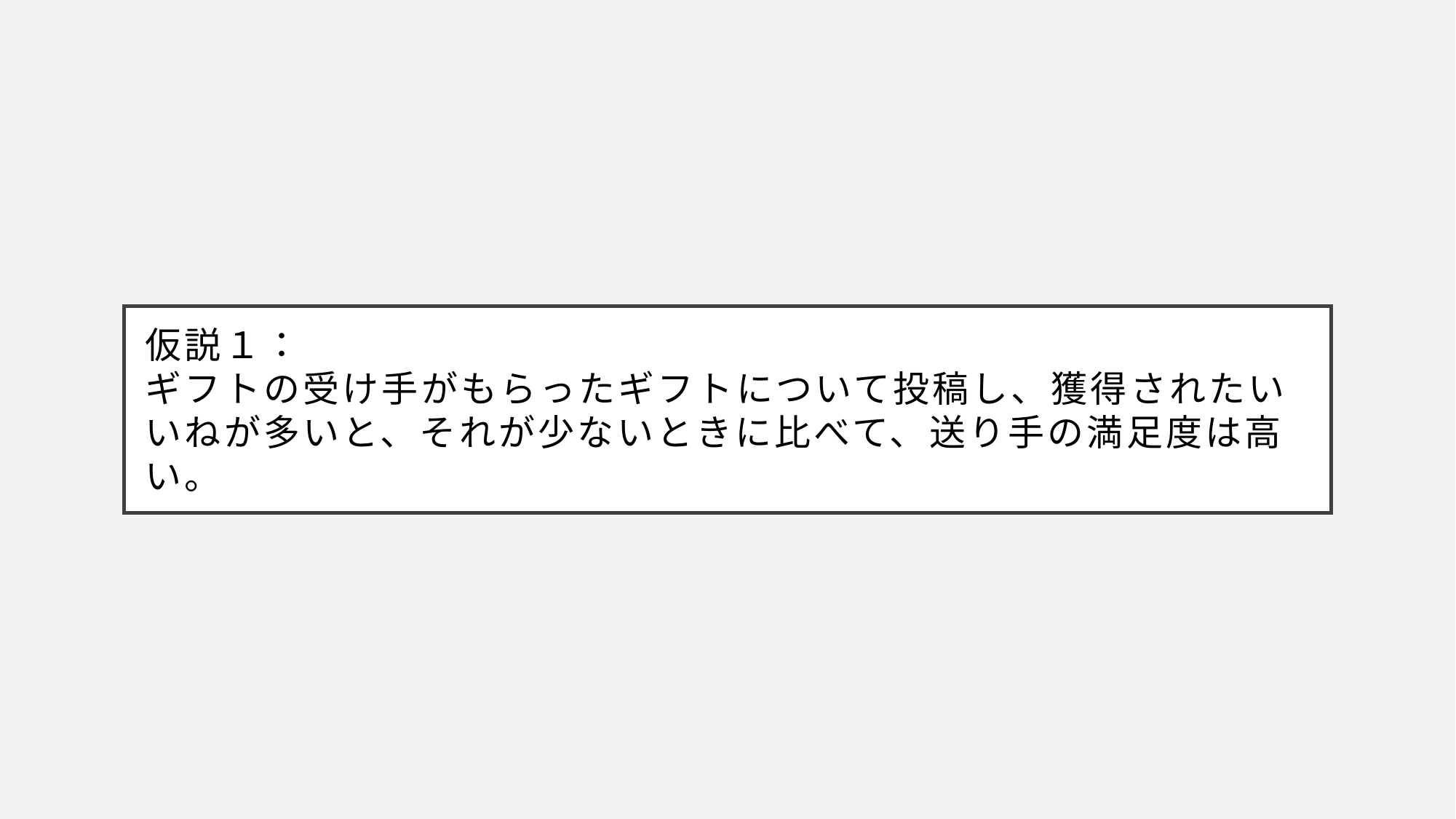

# 仮説１： ギフトの受け手がもらったギフトについて投稿し、獲得されたいいねが多いと、それが少ないときに比べて、送り手の満足度は高い。